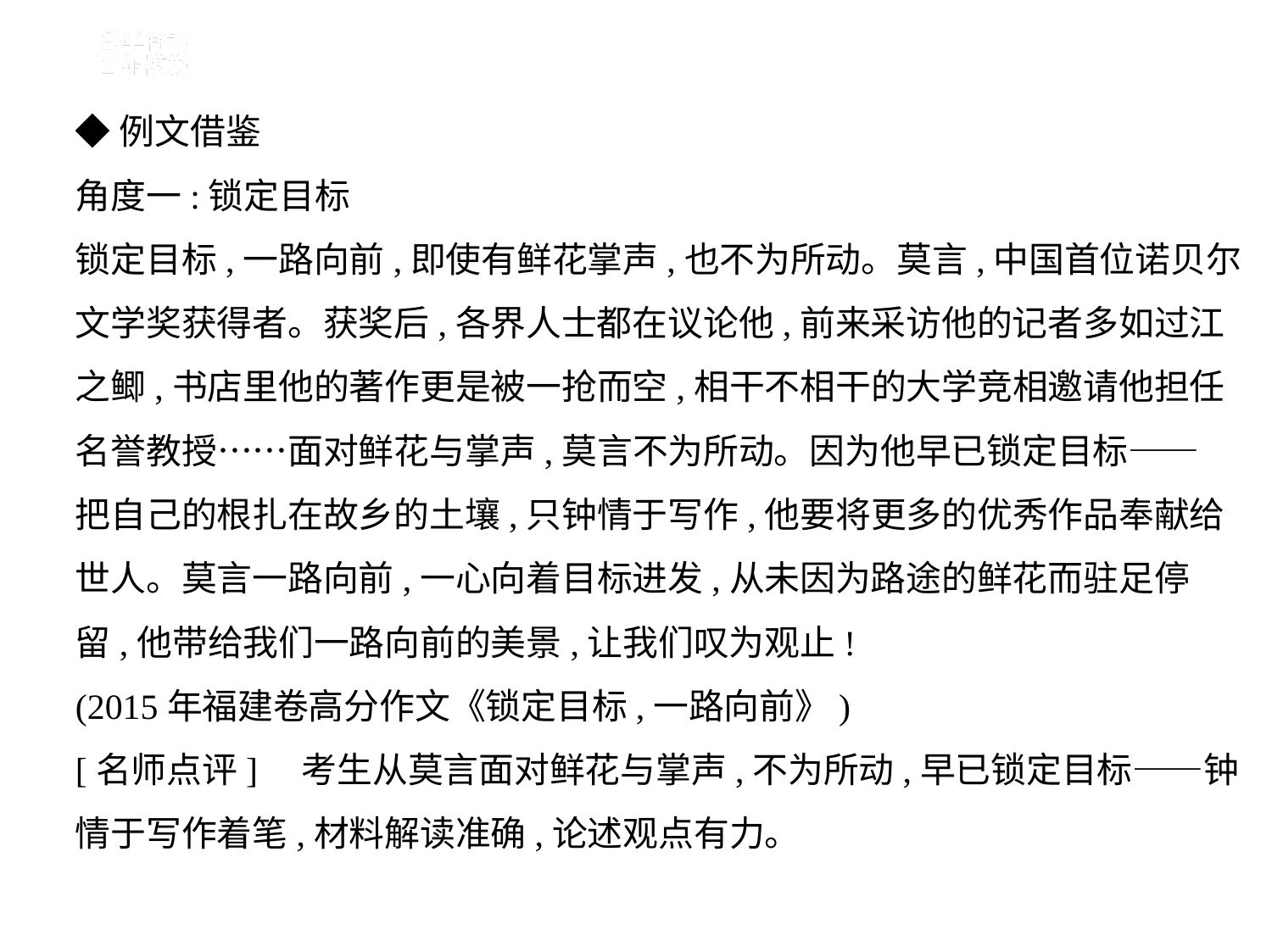

◆例文借鉴
角度一:锁定目标
锁定目标,一路向前,即使有鲜花掌声,也不为所动。莫言,中国首位诺贝尔
文学奖获得者。获奖后,各界人士都在议论他,前来采访他的记者多如过江
之鲫,书店里他的著作更是被一抢而空,相干不相干的大学竞相邀请他担任
名誉教授……面对鲜花与掌声,莫言不为所动。因为他早已锁定目标——
把自己的根扎在故乡的土壤,只钟情于写作,他要将更多的优秀作品奉献给
世人。莫言一路向前,一心向着目标进发,从未因为路途的鲜花而驻足停
留,他带给我们一路向前的美景,让我们叹为观止!
(2015年福建卷高分作文《锁定目标,一路向前》)
[名师点评]　考生从莫言面对鲜花与掌声,不为所动,早已锁定目标——钟
情于写作着笔,材料解读准确,论述观点有力。